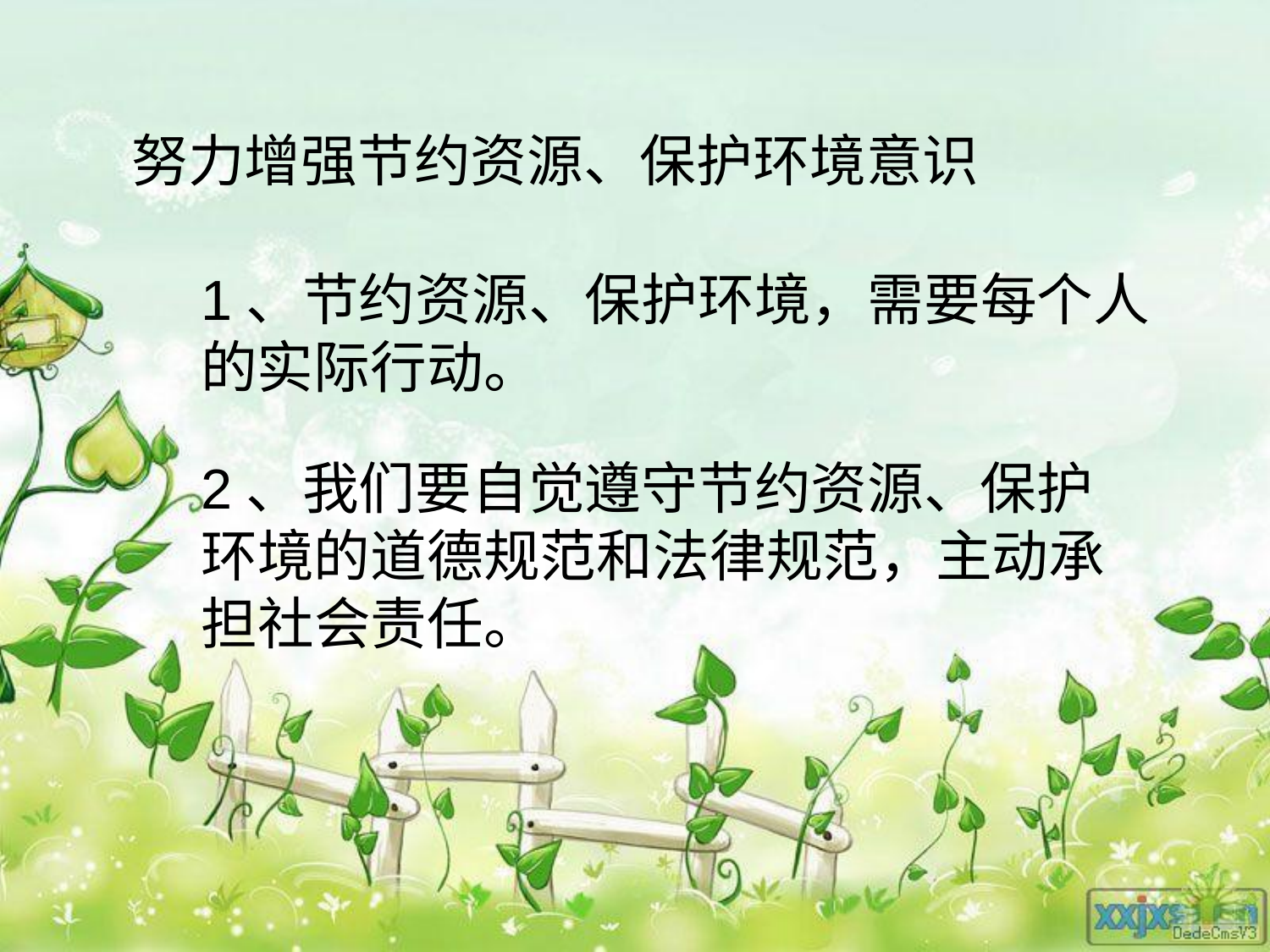

努力增强节约资源、保护环境意识
1、节约资源、保护环境，需要每个人的实际行动。
2、我们要自觉遵守节约资源、保护环境的道德规范和法律规范，主动承担社会责任。